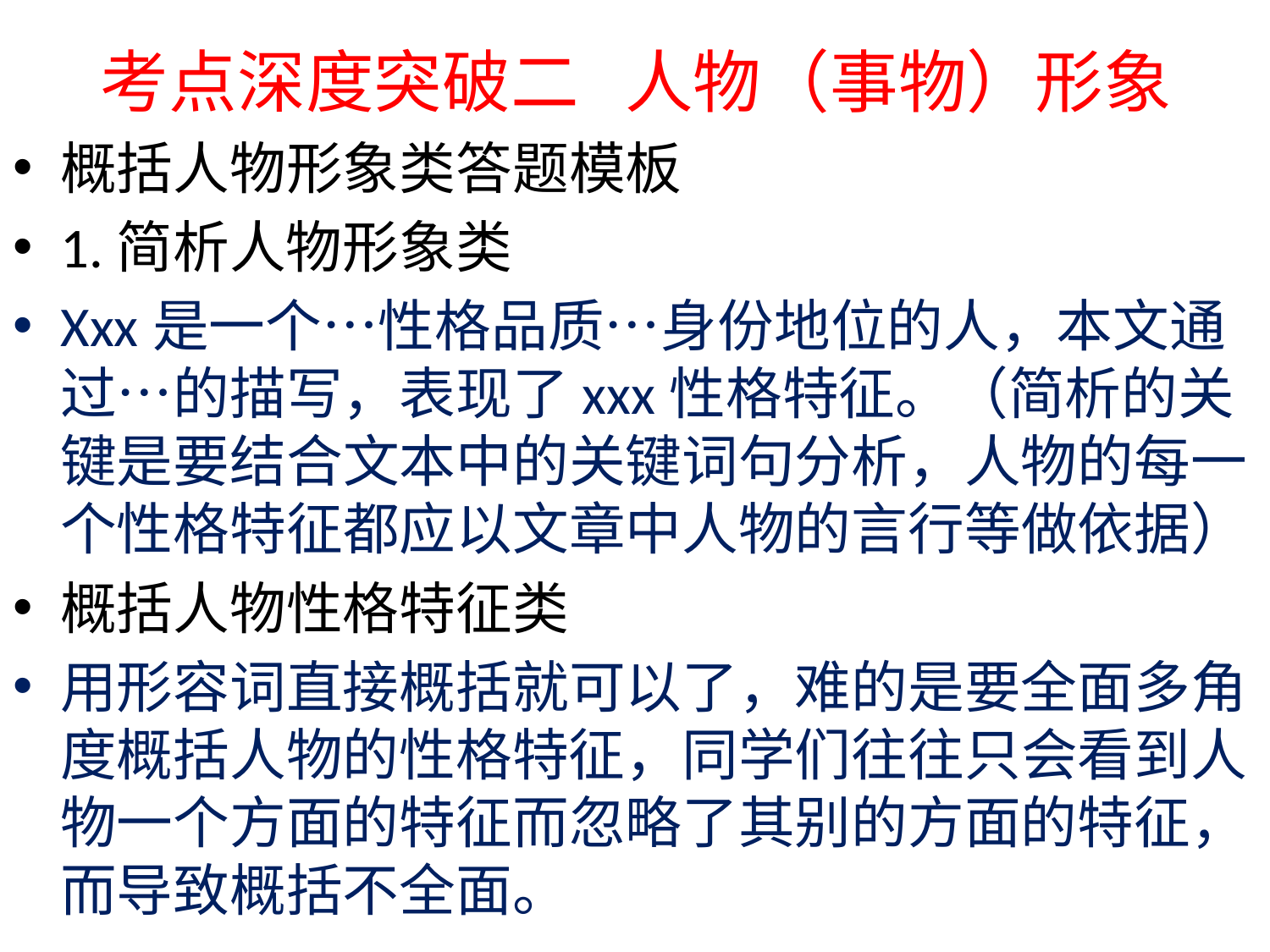

# 考点深度突破二   人物（事物）形象
概括人物形象类答题模板
1.简析人物形象类
Xxx是一个…性格品质…身份地位的人，本文通过…的描写，表现了xxx性格特征。（简析的关键是要结合文本中的关键词句分析，人物的每一个性格特征都应以文章中人物的言行等做依据）
概括人物性格特征类
用形容词直接概括就可以了，难的是要全面多角度概括人物的性格特征，同学们往往只会看到人物一个方面的特征而忽略了其别的方面的特征，而导致概括不全面。